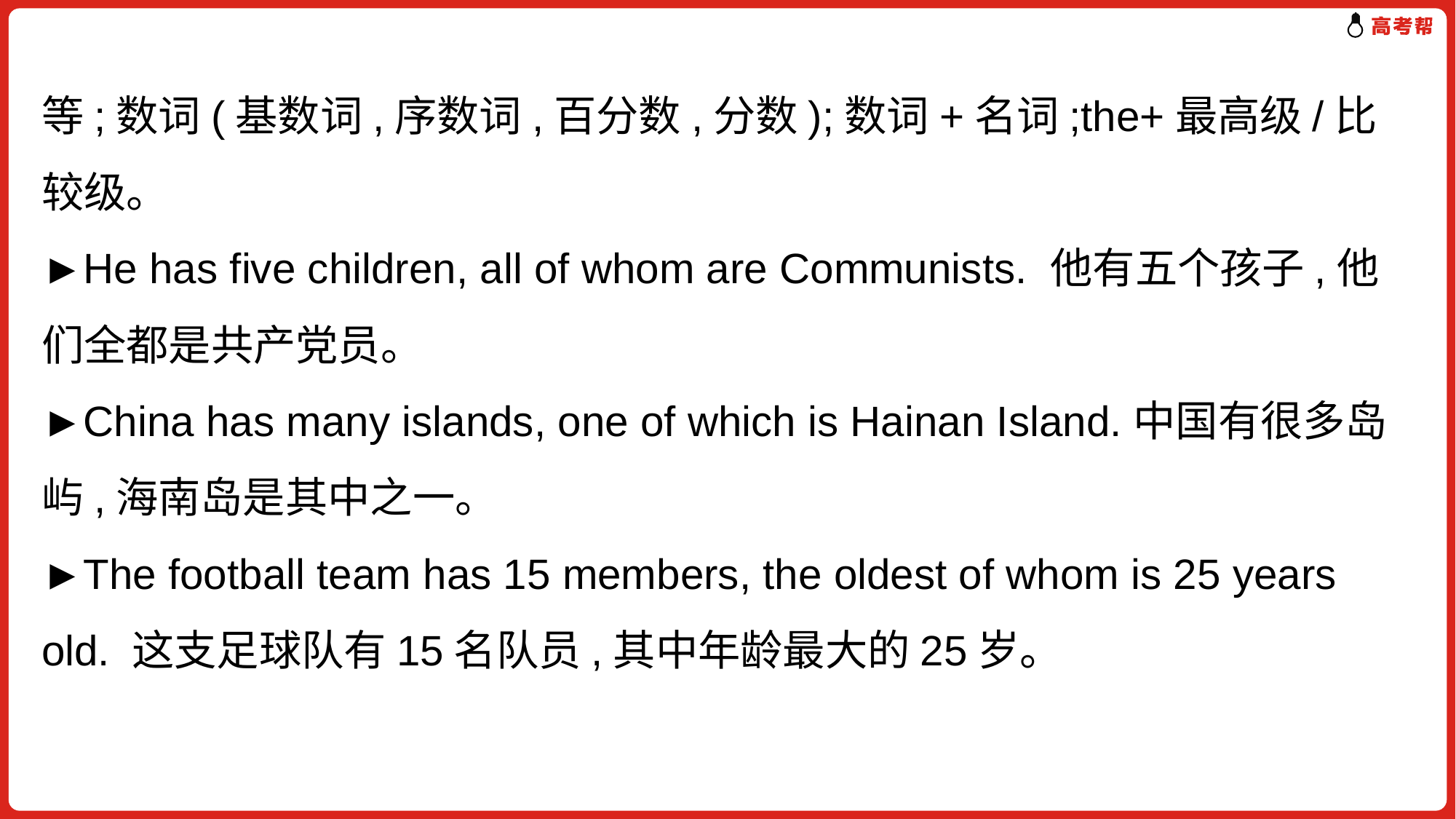

等;数词(基数词,序数词,百分数,分数);数词+名词;the+最高级/比较级。
►He has five children, all of whom are Communists. 他有五个孩子,他们全都是共产党员。
►China has many islands, one of which is Hainan Island.中国有很多岛屿,海南岛是其中之一。
►The football team has 15 members, the oldest of whom is 25 years old. 这支足球队有15名队员,其中年龄最大的25岁。